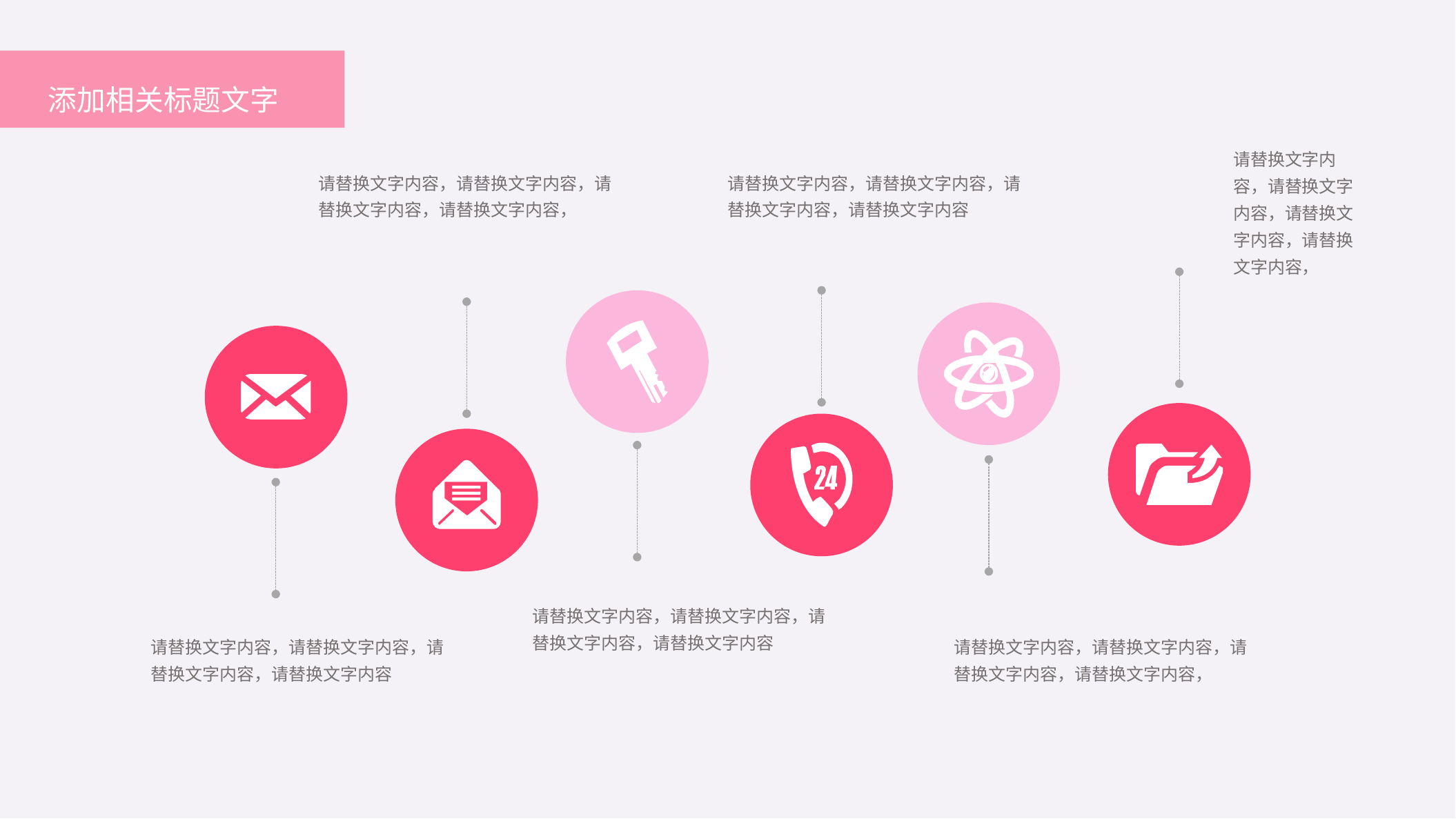

添加相关标题文字
请替换文字内容，请替换文字内容，请替换文字内容，请替换文字内容，
请替换文字内容，请替换文字内容，请替换文字内容，请替换文字内容，
请替换文字内容，请替换文字内容，请替换文字内容，请替换文字内容

请替换文字内容，请替换文字内容，请替换文字内容，请替换文字内容
请替换文字内容，请替换文字内容，请替换文字内容，请替换文字内容
请替换文字内容，请替换文字内容，请替换文字内容，请替换文字内容，